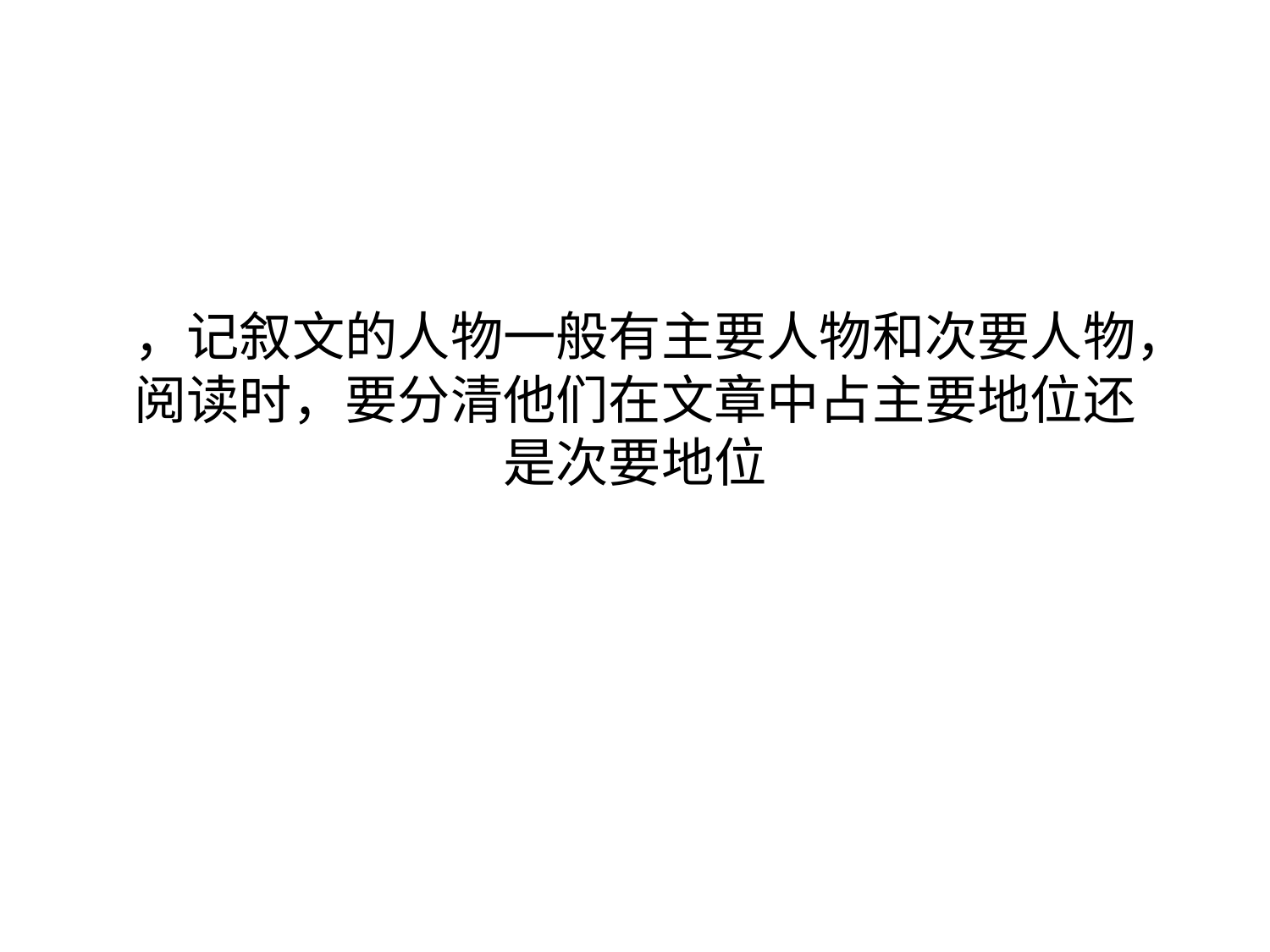

# ，记叙文的人物一般有主要人物和次要人物，阅读时，要分清他们在文章中占主要地位还是次要地位